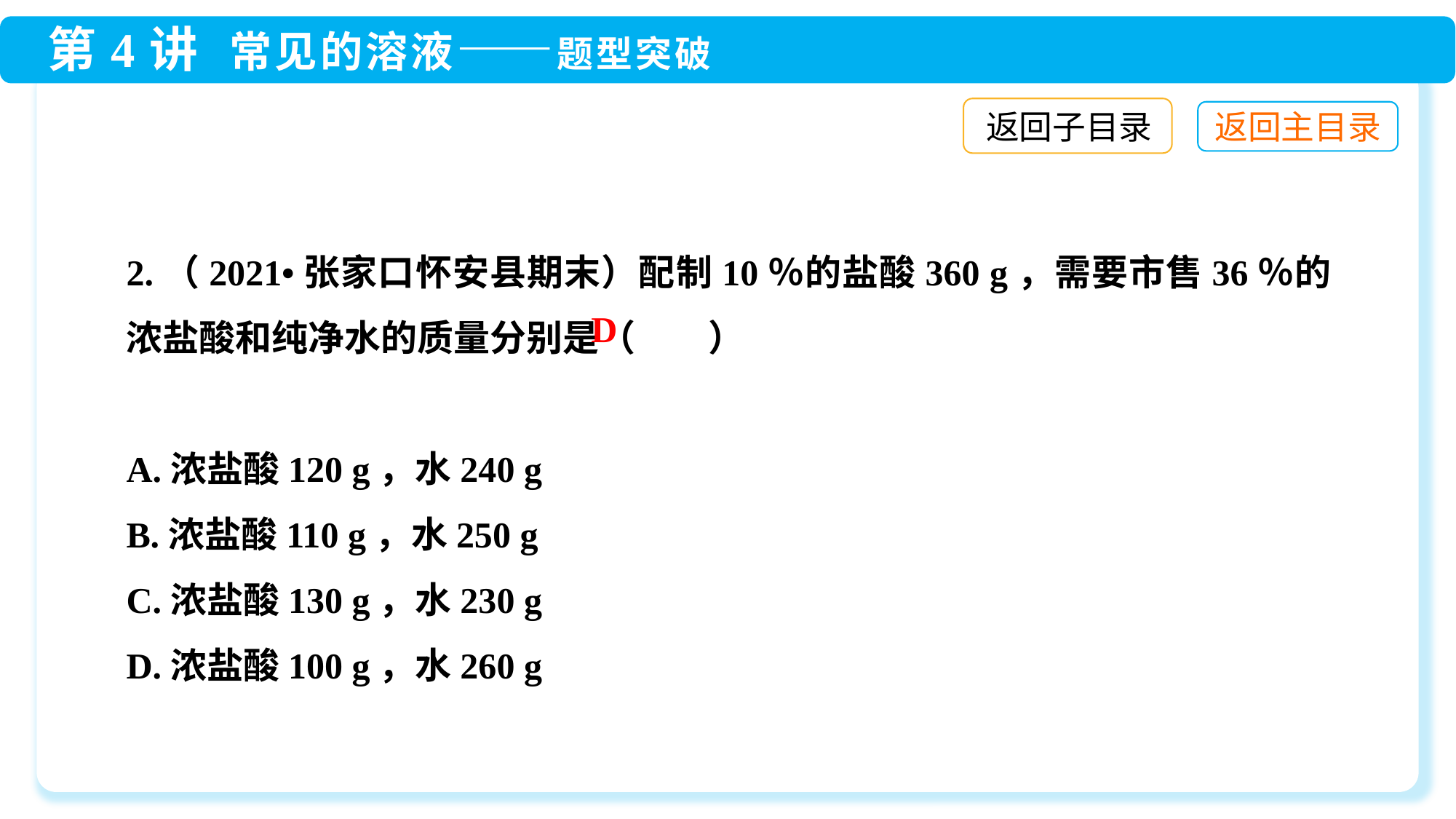

返回子目录
2.（2021•张家口怀安县期末）配制10％的盐酸360 g，需要市售36％的浓盐酸和纯净水的质量分别是（　　）

A.浓盐酸120 g，水240 g
B.浓盐酸110 g，水250 g
C.浓盐酸130 g，水230 g
D.浓盐酸100 g，水260 g
D